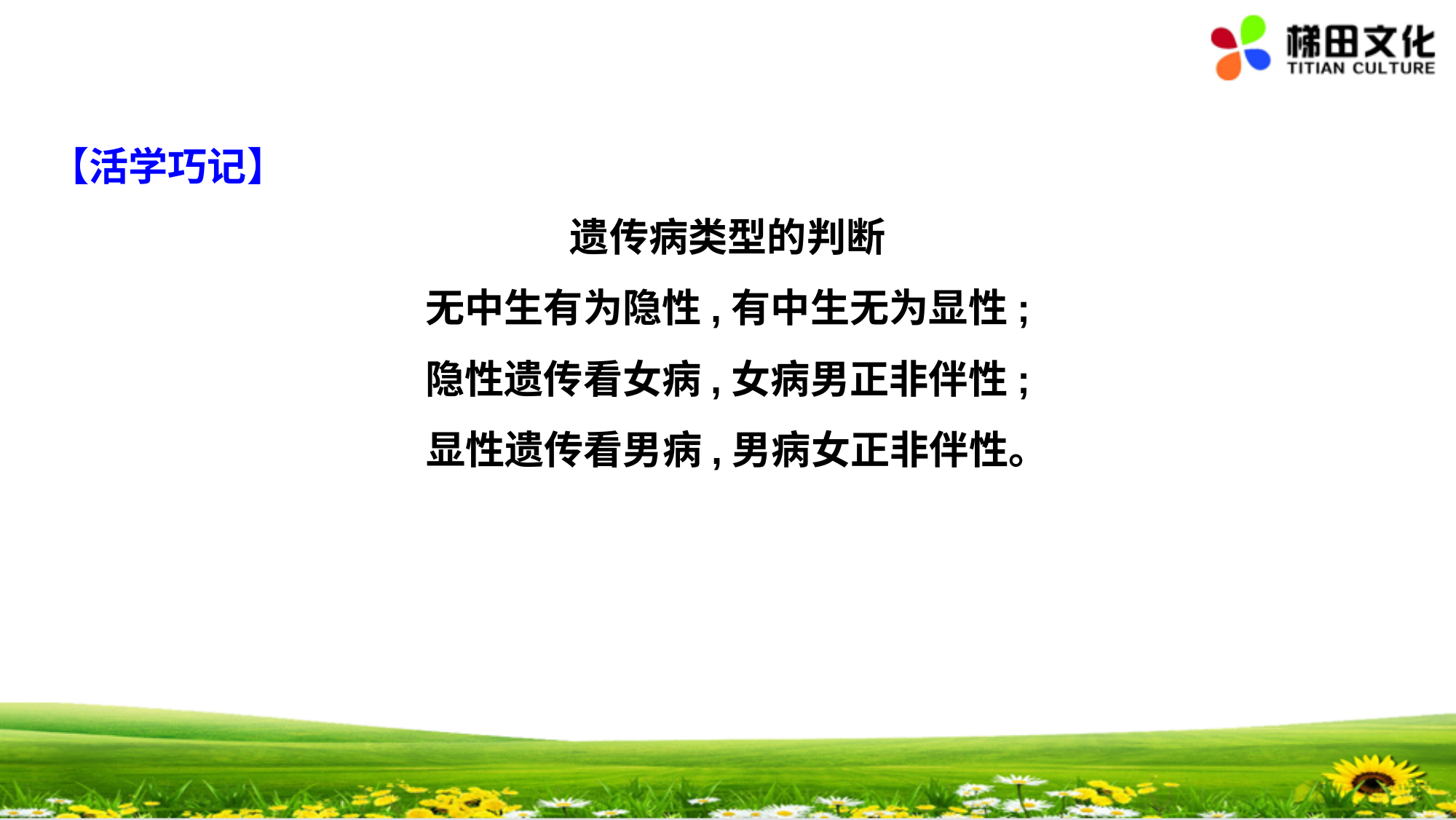

【活学巧记】
遗传病类型的判断
无中生有为隐性,有中生无为显性;
隐性遗传看女病,女病男正非伴性;
 显性遗传看男病,男病女正非伴性。